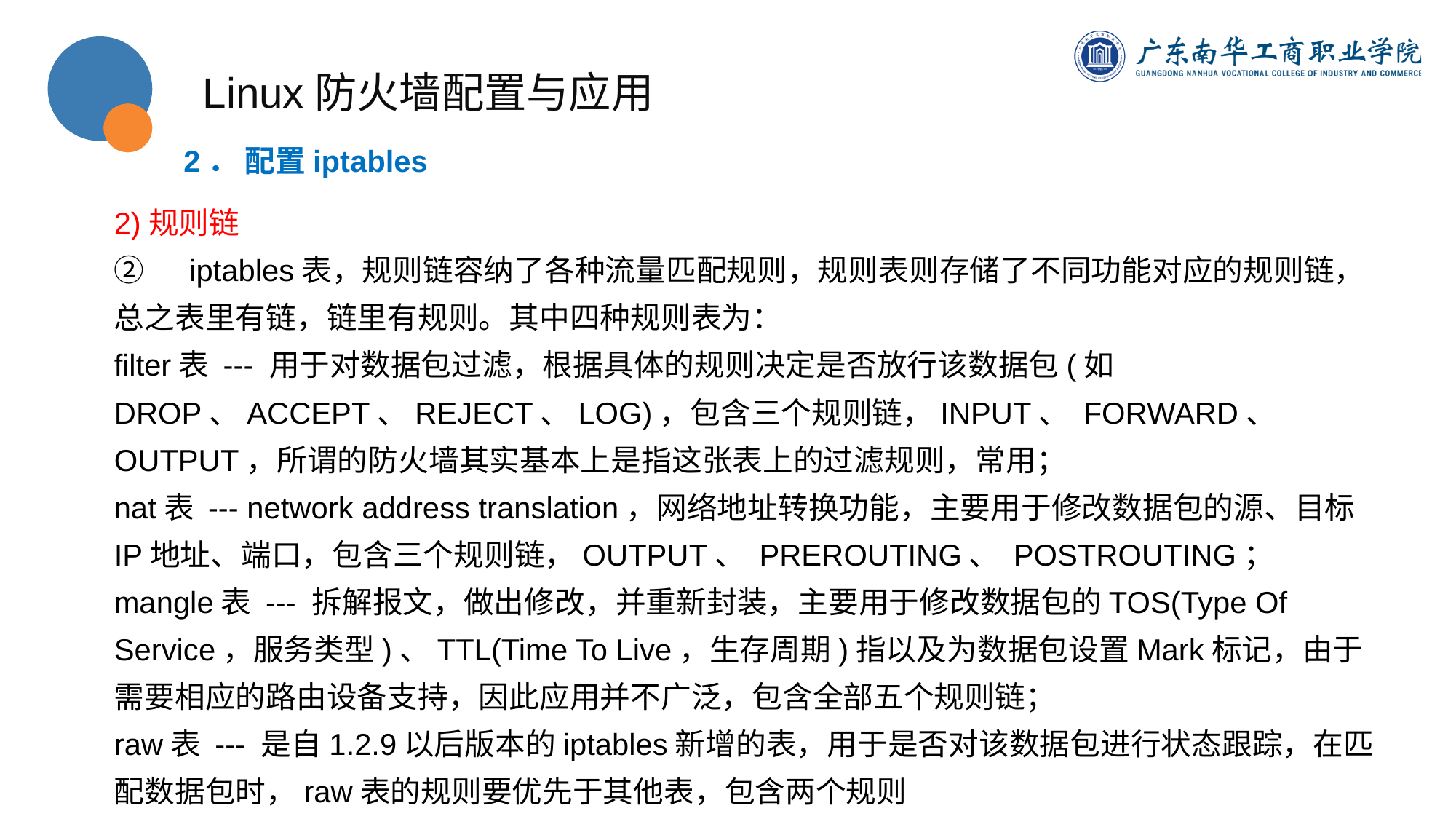

Linux防火墙配置与应用

2． 配置iptables
2)规则链
②　iptables表，规则链容纳了各种流量匹配规则，规则表则存储了不同功能对应的规则链，总之表里有链，链里有规则。其中四种规则表为：
filter表 --- 用于对数据包过滤，根据具体的规则决定是否放行该数据包(如DROP、ACCEPT、REJECT、LOG)，包含三个规则链，INPUT、 FORWARD、 OUTPUT，所谓的防火墙其实基本上是指这张表上的过滤规则，常用；
nat表 --- network address translation，网络地址转换功能，主要用于修改数据包的源、目标IP地址、端口，包含三个规则链，OUTPUT、 PREROUTING、 POSTROUTING；
mangle表 --- 拆解报文，做出修改，并重新封装，主要用于修改数据包的TOS(Type Of Service，服务类型)、TTL(Time To Live，生存周期)指以及为数据包设置Mark标记，由于需要相应的路由设备支持，因此应用并不广泛，包含全部五个规则链；
raw表 --- 是自1.2.9以后版本的iptables新增的表，用于是否对该数据包进行状态跟踪，在匹配数据包时，raw表的规则要优先于其他表，包含两个规则链，OUTPUT、PREROUTING。